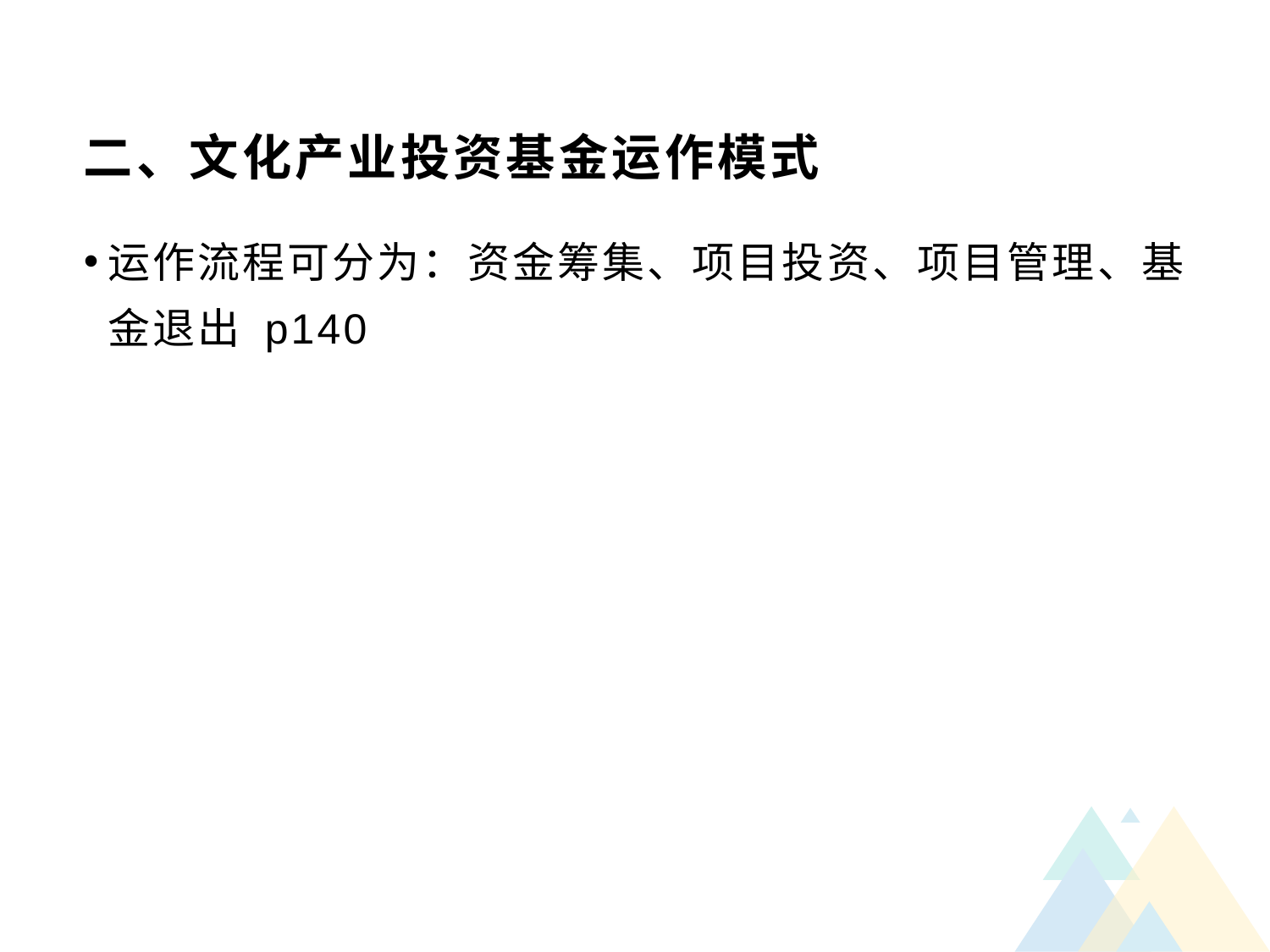

# 二、文化产业投资基金运作模式
运作流程可分为：资金筹集、项目投资、项目管理、基金退出 p140